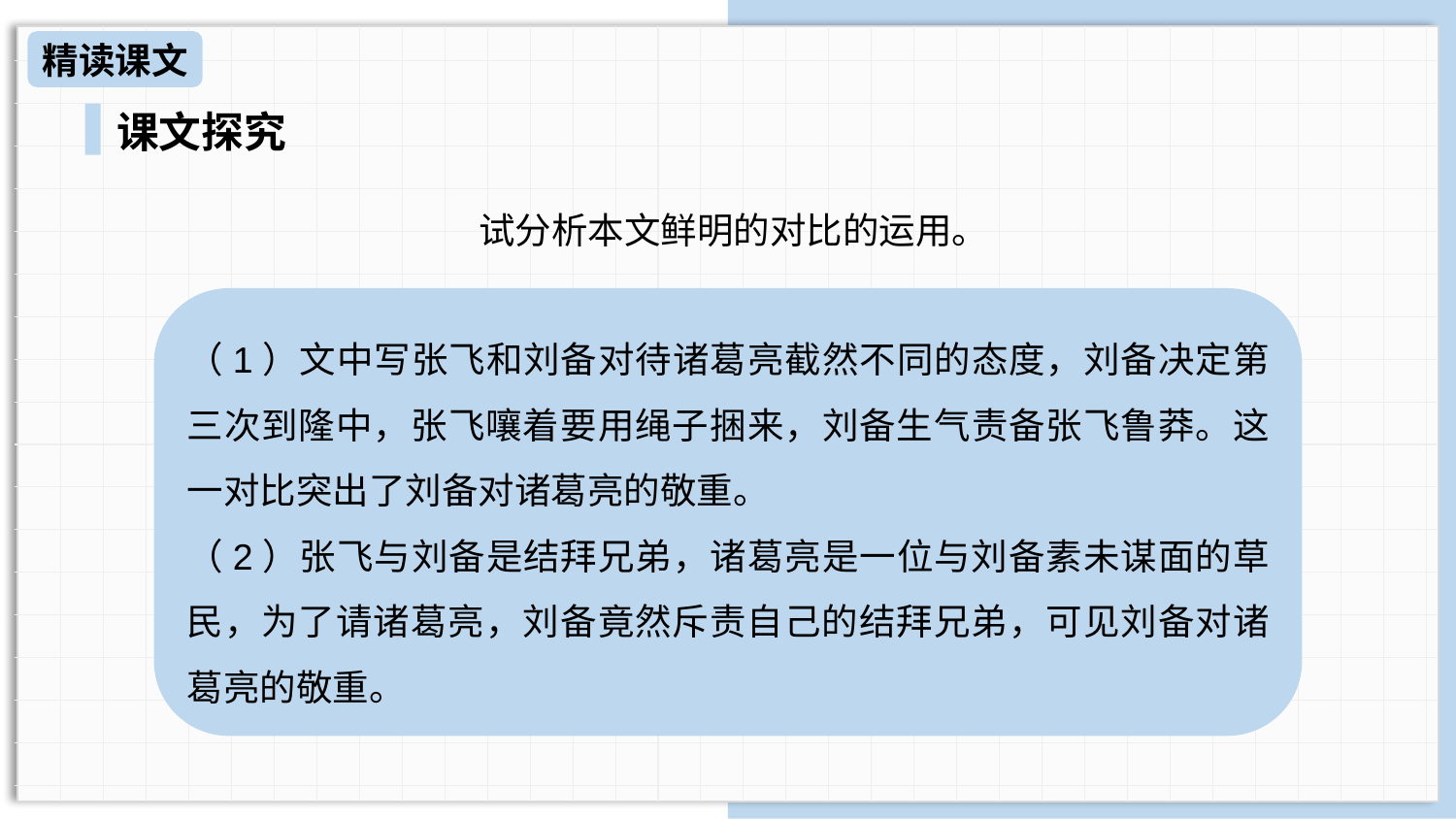

精读课文
课文探究

试分析本文鲜明的对比的运用。
（1）文中写张飞和刘备对待诸葛亮截然不同的态度，刘备决定第三次到隆中，张飞嚷着要用绳子捆来，刘备生气责备张飞鲁莽。这一对比突出了刘备对诸葛亮的敬重。
（2）张飞与刘备是结拜兄弟，诸葛亮是一位与刘备素未谋面的草民，为了请诸葛亮，刘备竟然斥责自己的结拜兄弟，可见刘备对诸葛亮的敬重。